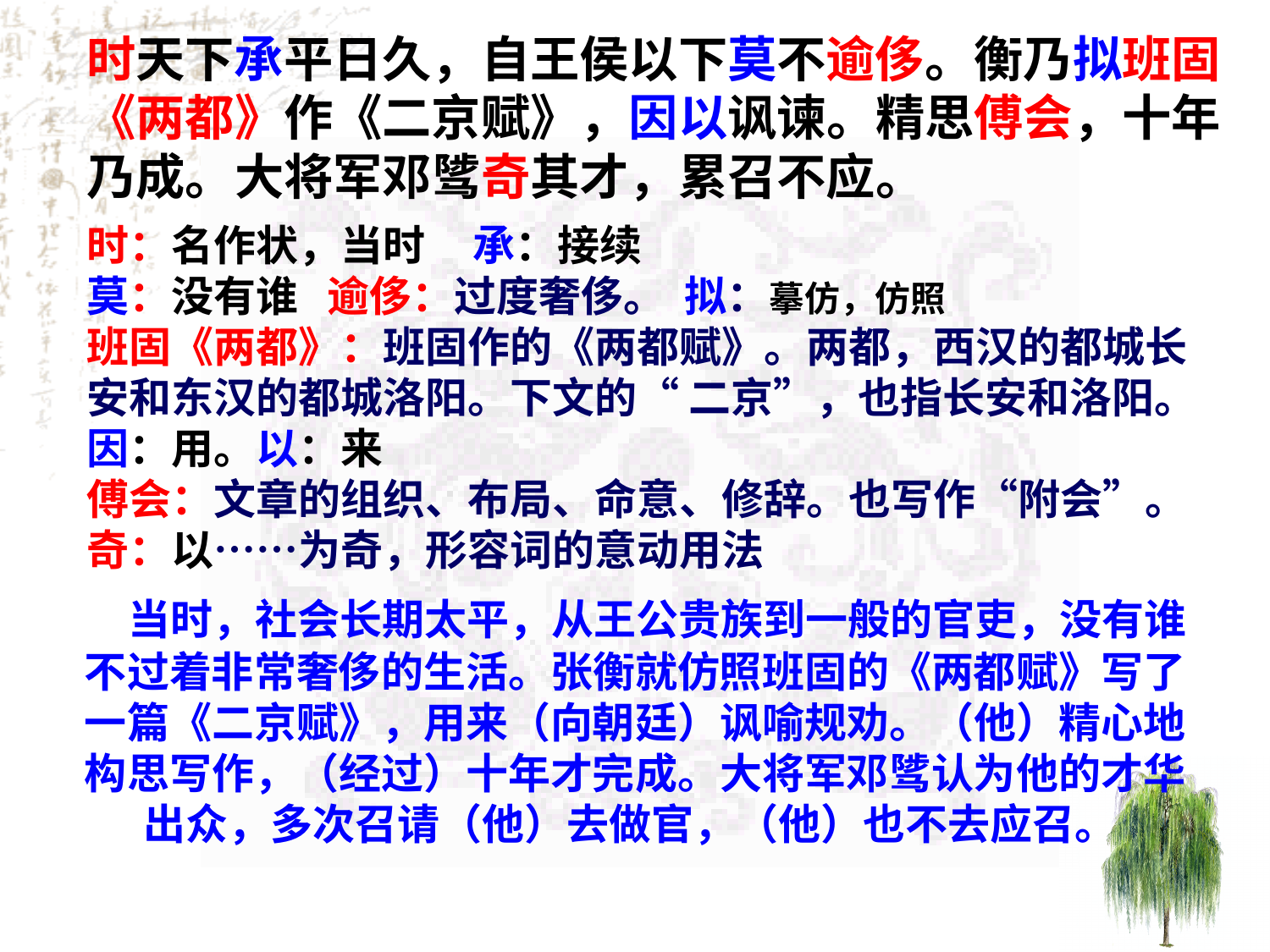

时天下承平日久，自王侯以下莫不逾侈。衡乃拟班固《两都》作《二京赋》，因以讽谏。精思傅会，十年乃成。大将军邓骘奇其才，累召不应。
时：名作状，当时     承：接续
莫：没有谁   逾侈：过度奢侈。  拟：摹仿，仿照
班固《两都》：班固作的《两都赋》。两都，西汉的都城长安和东汉的都城洛阳。下文的“ 二京”，也指长安和洛阳。
因：用。以：来
傅会：文章的组织、布局、命意、修辞。也写作“附会”。
奇：以……为奇，形容词的意动用法
   当时，社会长期太平，从王公贵族到一般的官吏，没有谁不过着非常奢侈的生活。张衡就仿照班固的《两都赋》写了一篇《二京赋》，用来（向朝廷）讽喻规劝。（他）精心地构思写作，（经过）十年才完成。大将军邓骘认为他的才华出众，多次召请（他）去做官，（他）也不去应召。